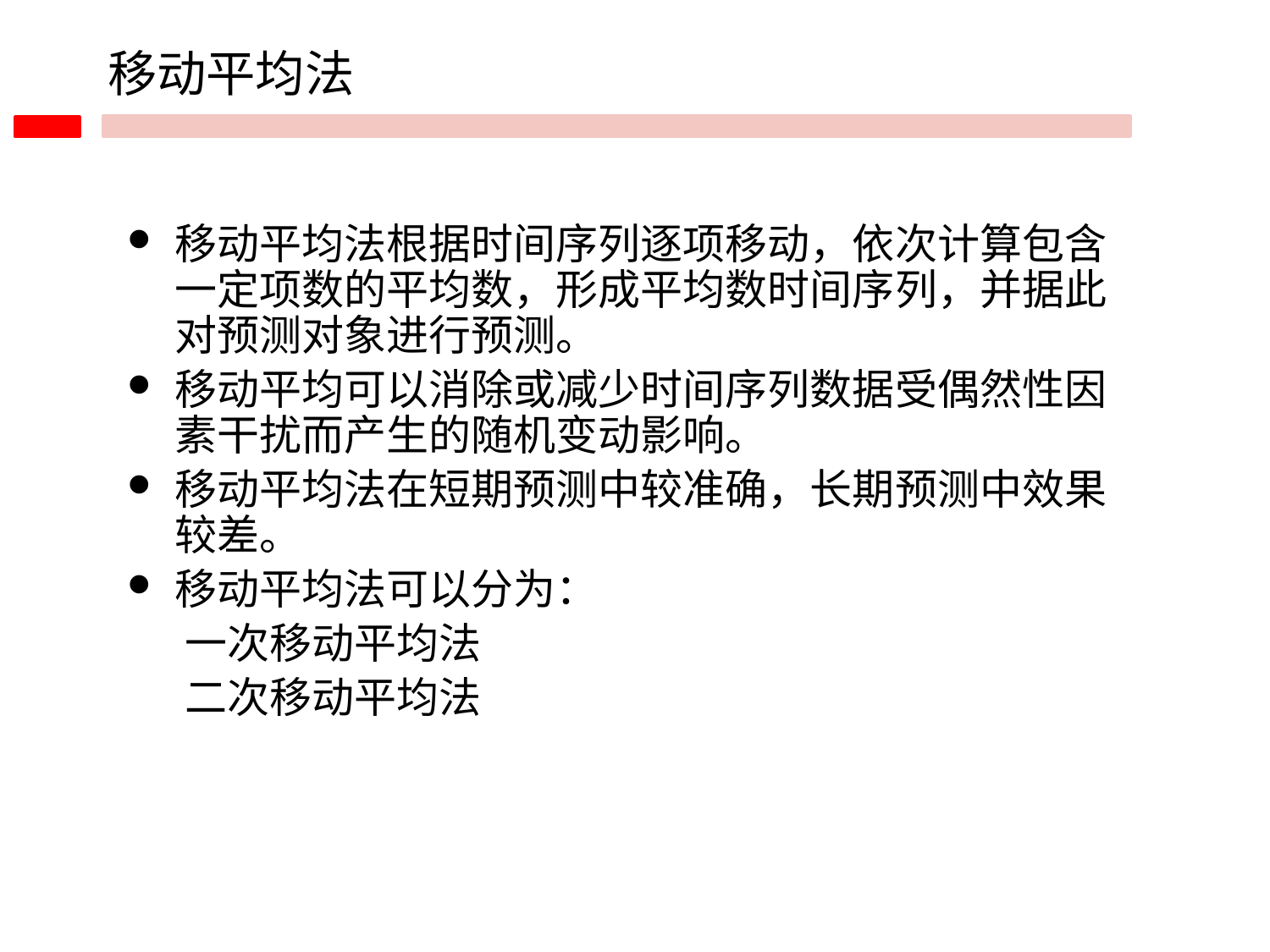

移动平均法
移动平均法根据时间序列逐项移动，依次计算包含一定项数的平均数，形成平均数时间序列，并据此对预测对象进行预测。
移动平均可以消除或减少时间序列数据受偶然性因素干扰而产生的随机变动影响。
移动平均法在短期预测中较准确，长期预测中效果较差。
移动平均法可以分为：
     一次移动平均法
     二次移动平均法